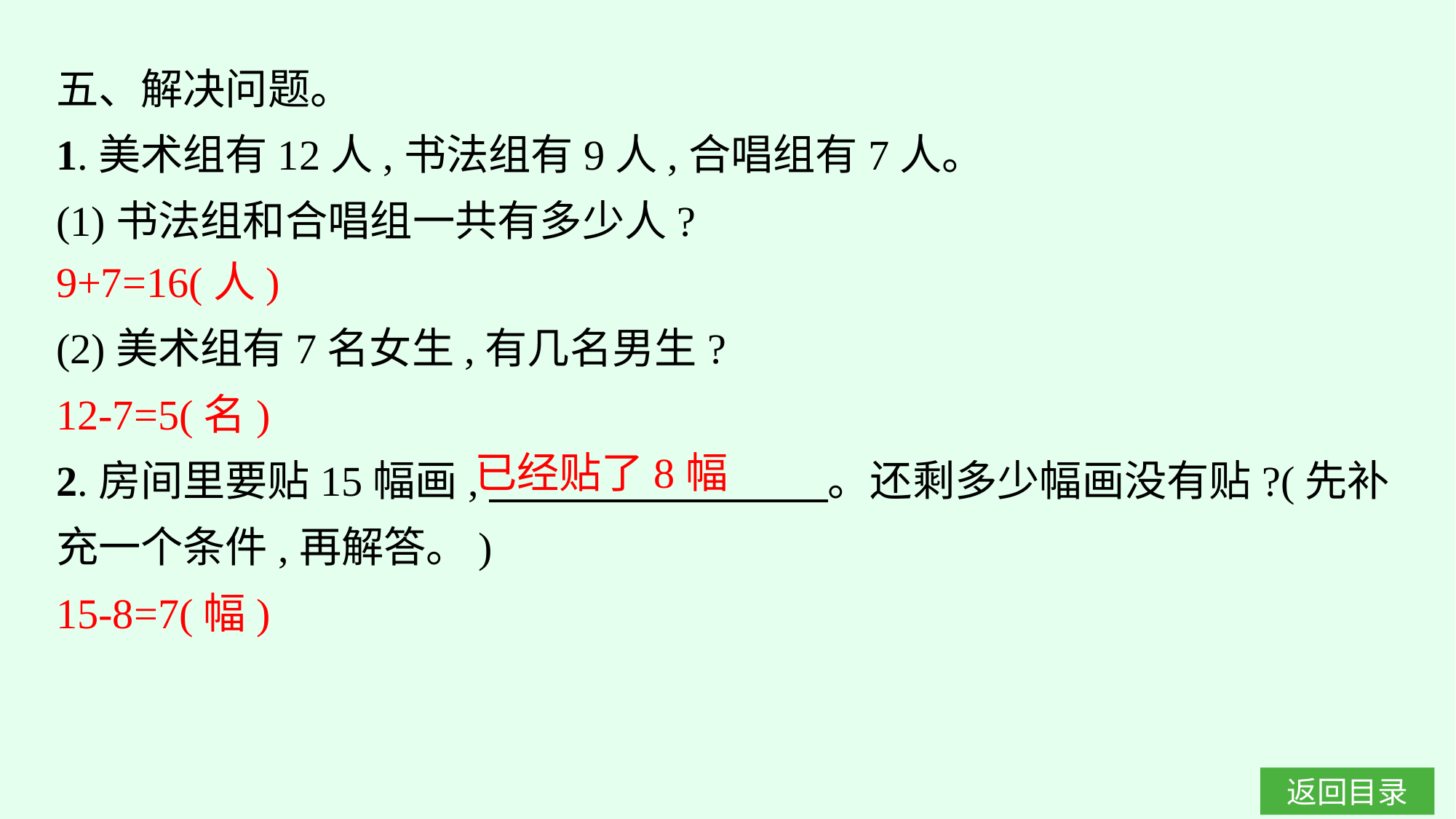

五、解决问题。
1.美术组有12人,书法组有9人,合唱组有7人。
(1)书法组和合唱组一共有多少人?
9+7=16(人)
(2)美术组有7名女生,有几名男生?
12-7=5(名)
2.房间里要贴15幅画,　　　　　　　　。还剩多少幅画没有贴?(先补充一个条件,再解答。)
15-8=7(幅)
已经贴了8幅